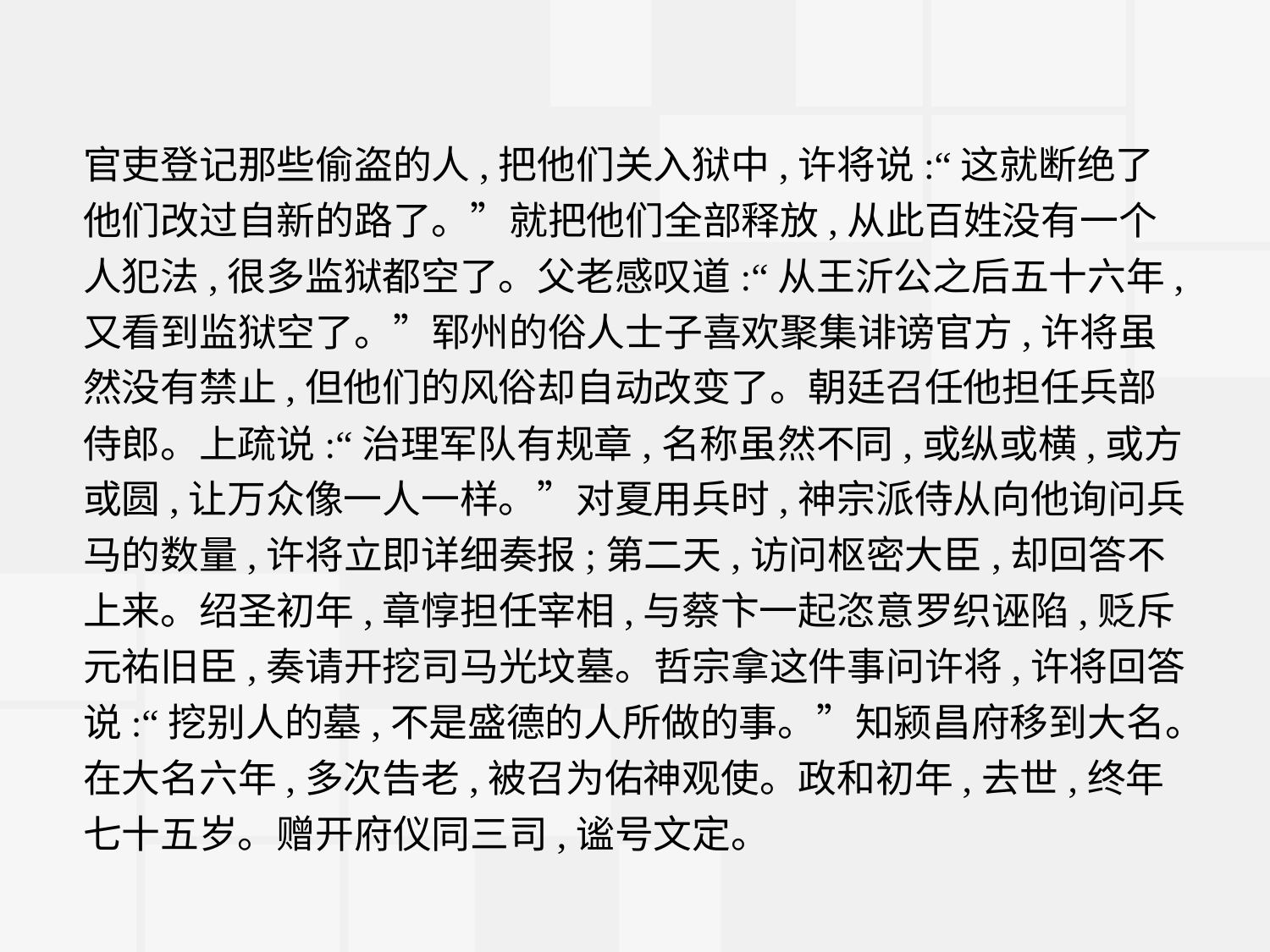

官吏登记那些偷盗的人,把他们关入狱中,许将说:“这就断绝了他们改过自新的路了。”就把他们全部释放,从此百姓没有一个人犯法,很多监狱都空了。父老感叹道:“从王沂公之后五十六年,又看到监狱空了。”郓州的俗人士子喜欢聚集诽谤官方,许将虽然没有禁止,但他们的风俗却自动改变了。朝廷召任他担任兵部侍郎。上疏说:“治理军队有规章,名称虽然不同,或纵或横,或方或圆,让万众像一人一样。”对夏用兵时,神宗派侍从向他询问兵马的数量,许将立即详细奏报;第二天,访问枢密大臣,却回答不上来。绍圣初年,章惇担任宰相,与蔡卞一起恣意罗织诬陷,贬斥元祐旧臣,奏请开挖司马光坟墓。哲宗拿这件事问许将,许将回答说:“挖别人的墓,不是盛德的人所做的事。”知颍昌府移到大名。在大名六年,多次告老,被召为佑神观使。政和初年,去世,终年七十五岁。赠开府仪同三司,谧号文定。